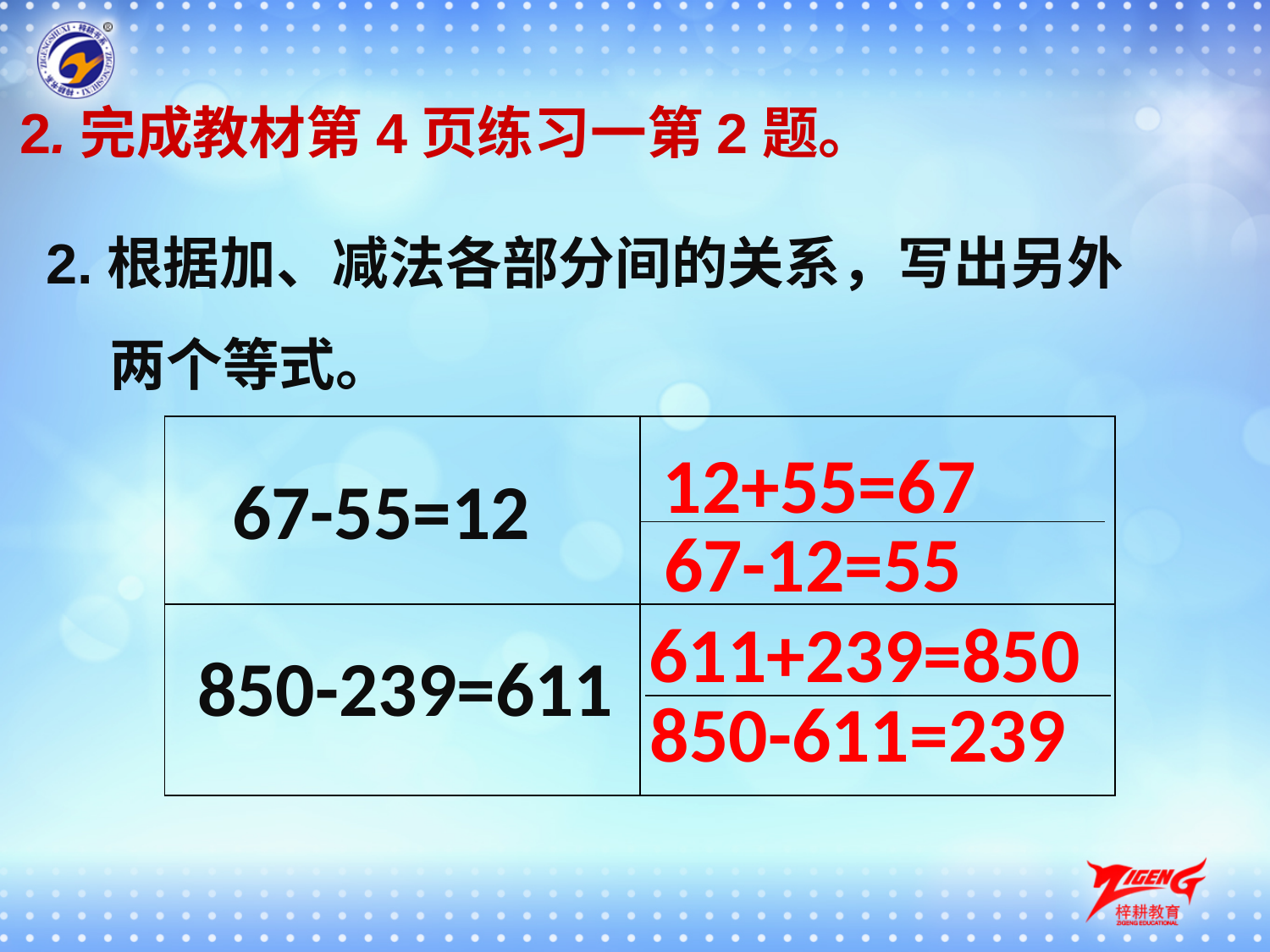

2.完成教材第4页练习一第2题。
2.根据加、减法各部分间的关系，写出另外两个等式。
|  |  |
| --- | --- |
|  |  |
12+55=67
67-55=12
67-12=55
611+239=850
850-239=611
850-611=239